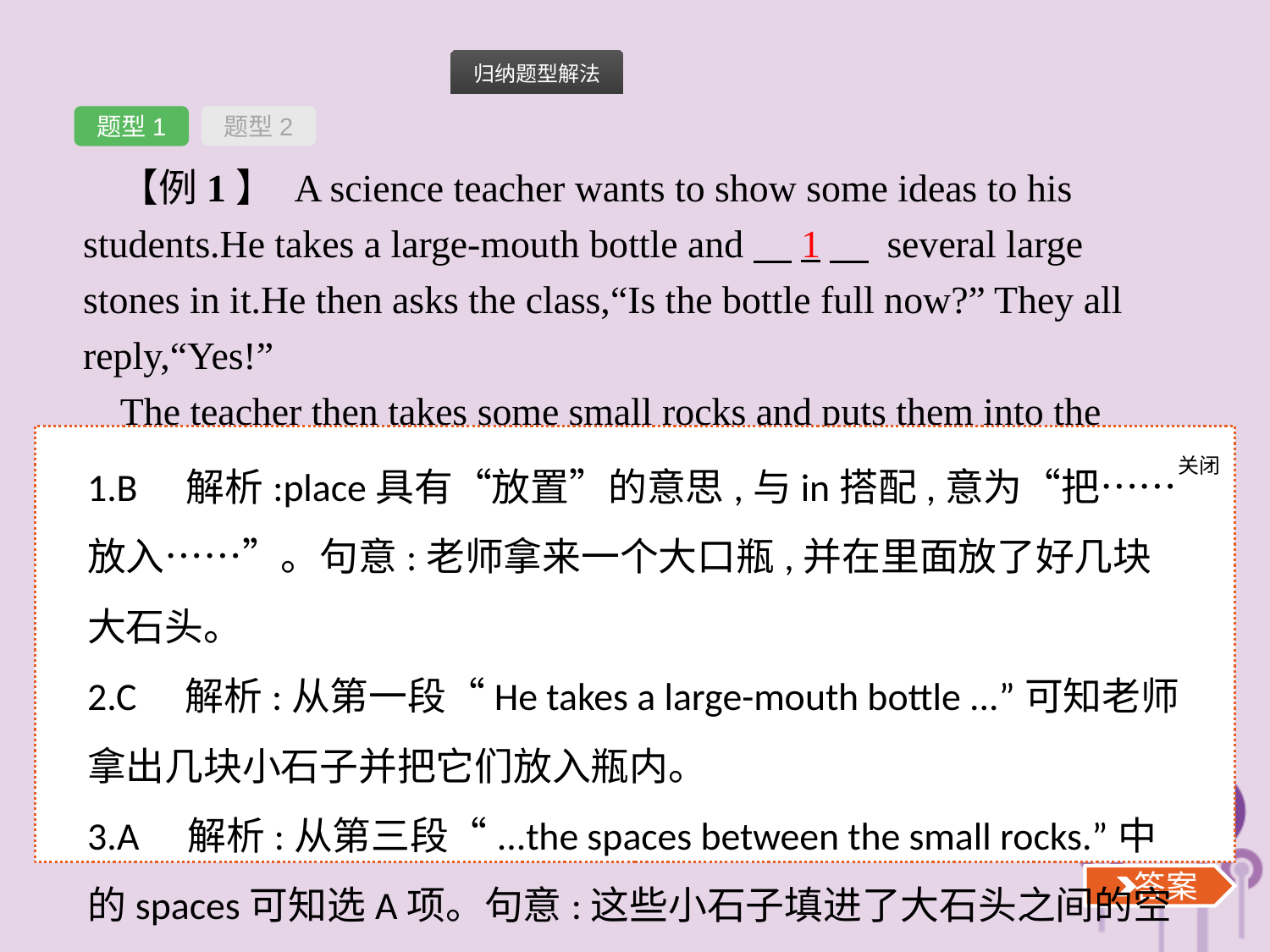

题型1
题型2
【例1】 A science teacher wants to show some ideas to his students.He takes a large-mouth bottle and　1　 several large stones in it.He then asks the class,“Is the bottle full now?” They all reply,“Yes!”
The teacher then takes some small rocks and puts them into the　2　.The small rocks go into the　3　 between the big rocks.He then asks,“Is it full?” This time some students give no answer,but most reply,“Yes!”

关闭
  答案

1.B　解析:place具有“放置”的意思,与in搭配,意为“把……放入……”。句意:老师拿来一个大口瓶,并在里面放了好几块大石头。
2.C　解析:从第一段“He takes a large-mouth bottle ...”可知老师拿出几块小石子并把它们放入瓶内。
3.A　解析:从第三段“...the spaces between the small rocks.”中的spaces可知选A项。句意:这些小石子填进了大石头之间的空隙里。
1.A.touches	B.places	C.pushes	D.hits
2.A.mouth	B.cup	            C.bottle	D.bowl
3.A.spaces	B.rooms	C.fields	D.edges
  答案